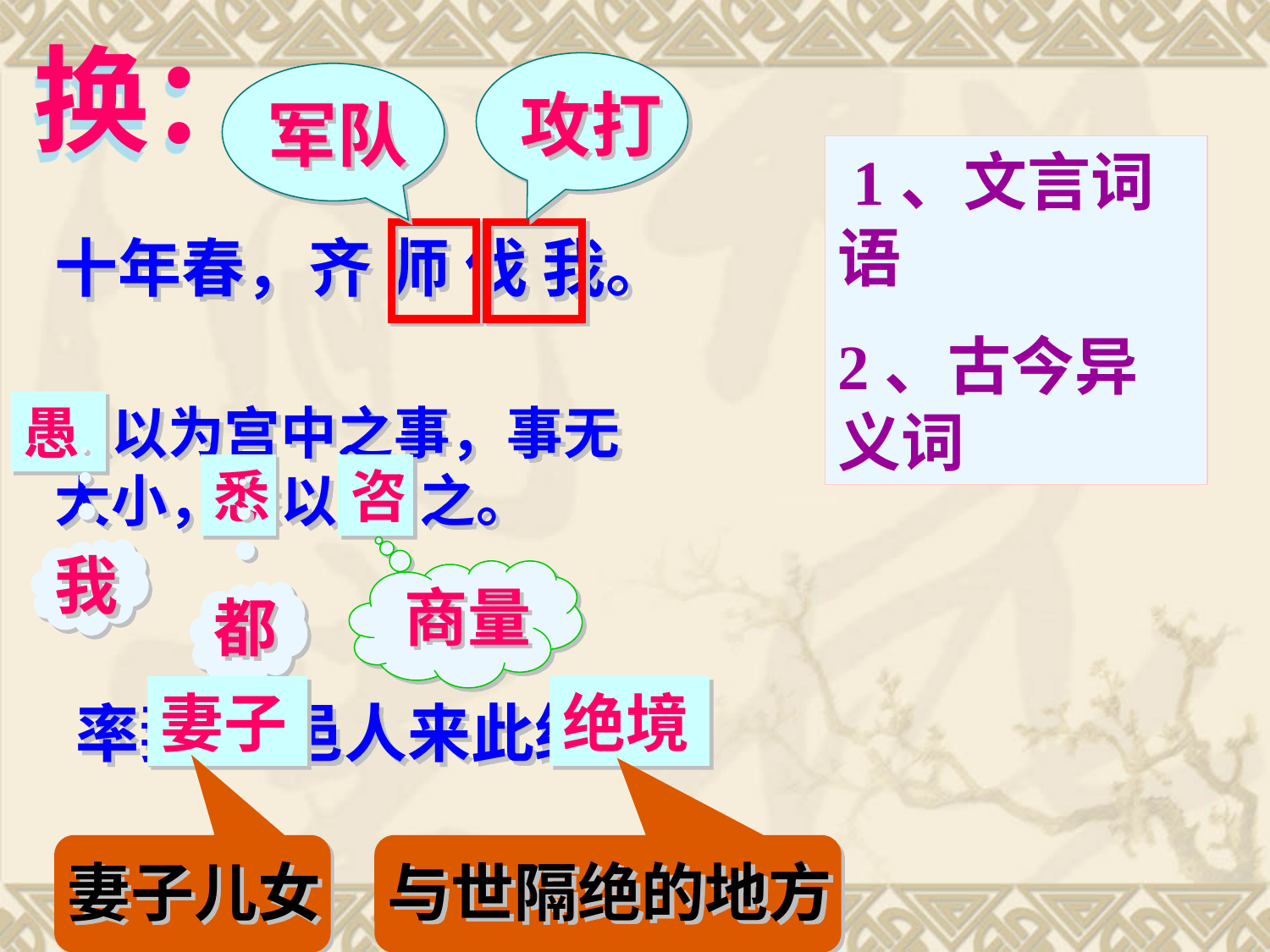

换：

攻打

军队
 1、文言词语
2、古今异义词
十年春，齐 师 伐 我。

愚
愚以为宫中之事，事无大小，悉以咨  之。
悉
咨

我

商量

都

妻子
绝境
率妻子 邑人来此绝境。

妻子儿女

与世隔绝的地方